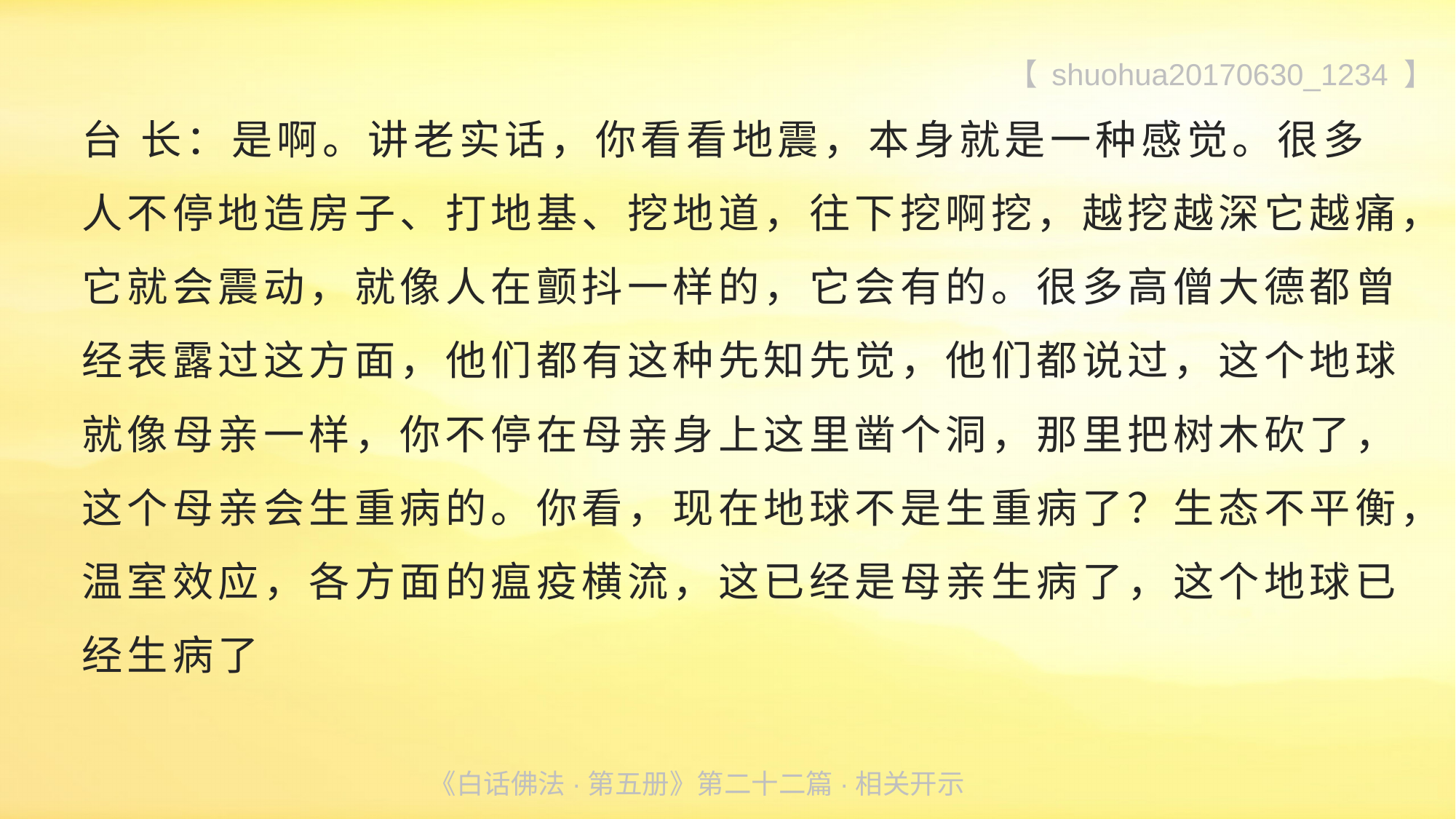

【 shuohua20170630_1234 】
台 长：是啊。讲老实话，你看看地震，本身就是一种感觉。很多人不停地造房子、打地基、挖地道，往下挖啊挖，越挖越深它越痛，它就会震动，就像人在颤抖一样的，它会有的。很多高僧大德都曾经表露过这方面，他们都有这种先知先觉，他们都说过，这个地球就像母亲一样，你不停在母亲身上这里凿个洞，那里把树木砍了，这个母亲会生重病的。你看，现在地球不是生重病了？生态不平衡，温室效应，各方面的瘟疫横流，这已经是母亲生病了，这个地球已经生病了

《白话佛法·第五册》第二十二篇·相关开示